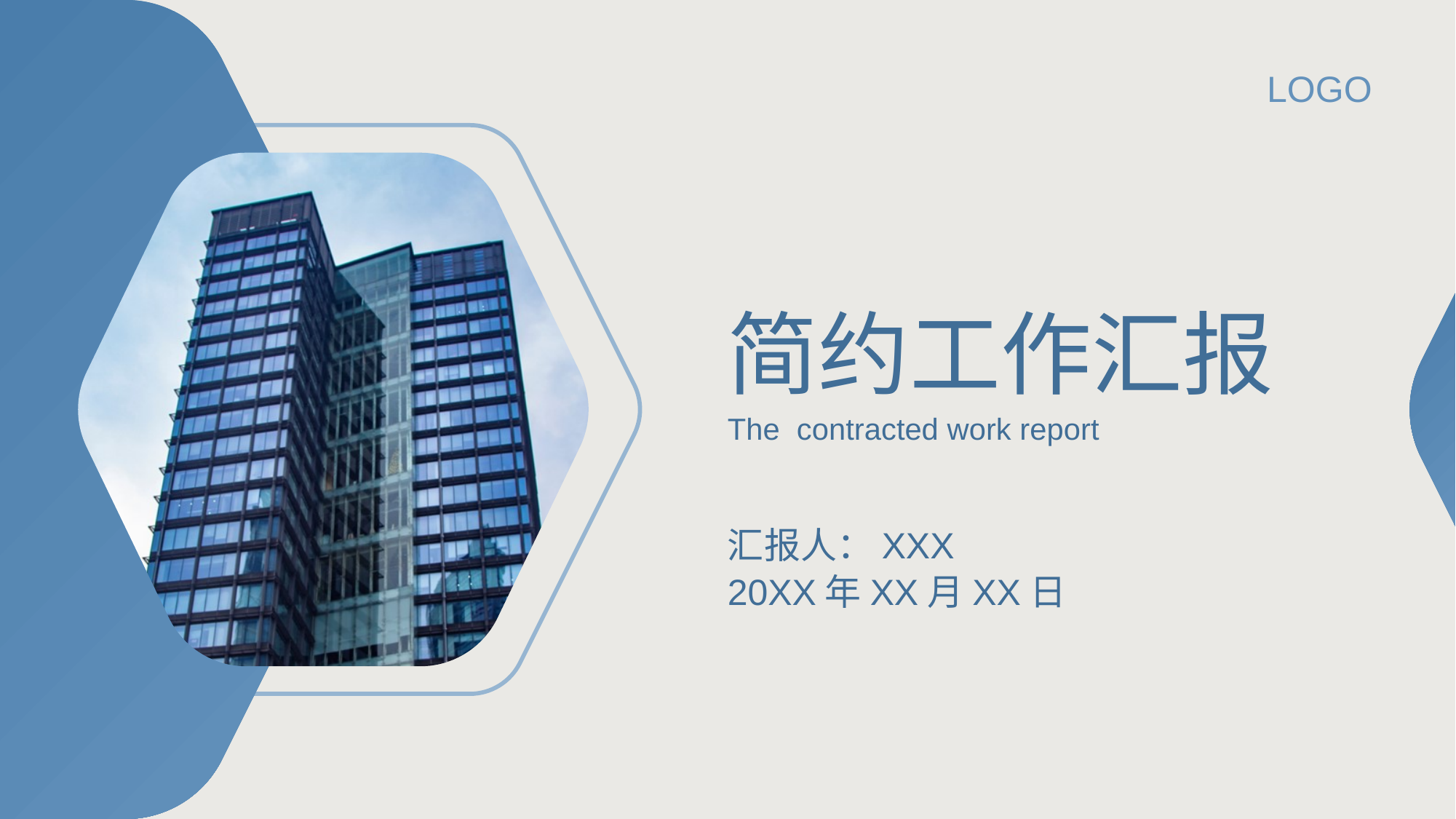

LOGO

简约工作汇报
The  contracted work report
汇报人：XXX
20XX年XX月XX日